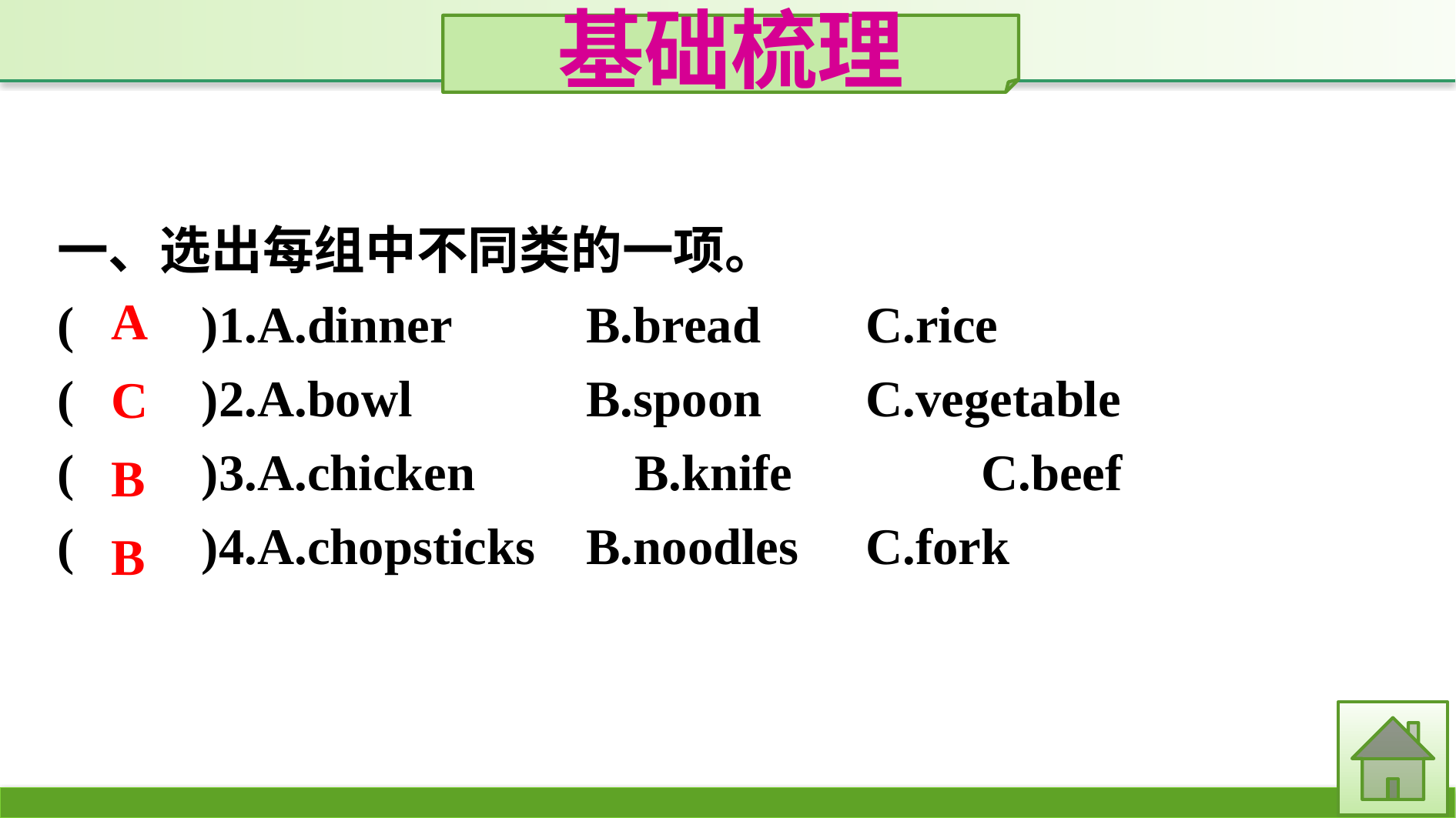

基础梳理
一、选出每组中不同类的一项。
(　　)1.A.dinner		B.bread　	C.rice
(　　)2.A.bowl		B.spoon	C.vegetable
(　　)3.A.chicken		B.knife		C.beef
(　　)4.A.chopsticks	B.noodles	C.fork
A
C
B
B